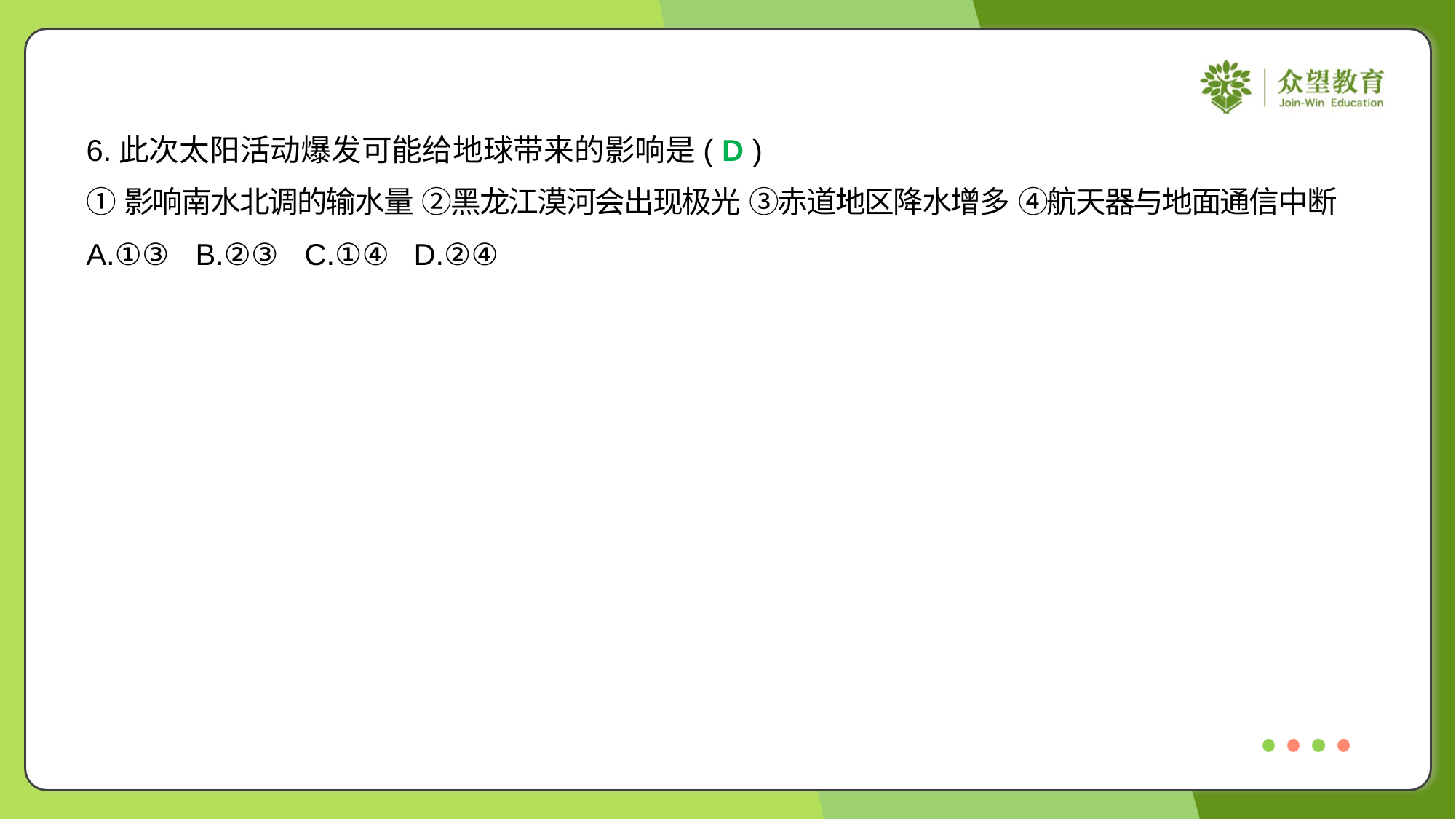

6.此次太阳活动爆发可能给地球带来的影响是(     )
D
①影响南水北调的输水量 ②黑龙江漠河会出现极光 ③赤道地区降水增多 ④航天器与地面通信中断
A.①③	B.②③	C.①④	D.②④